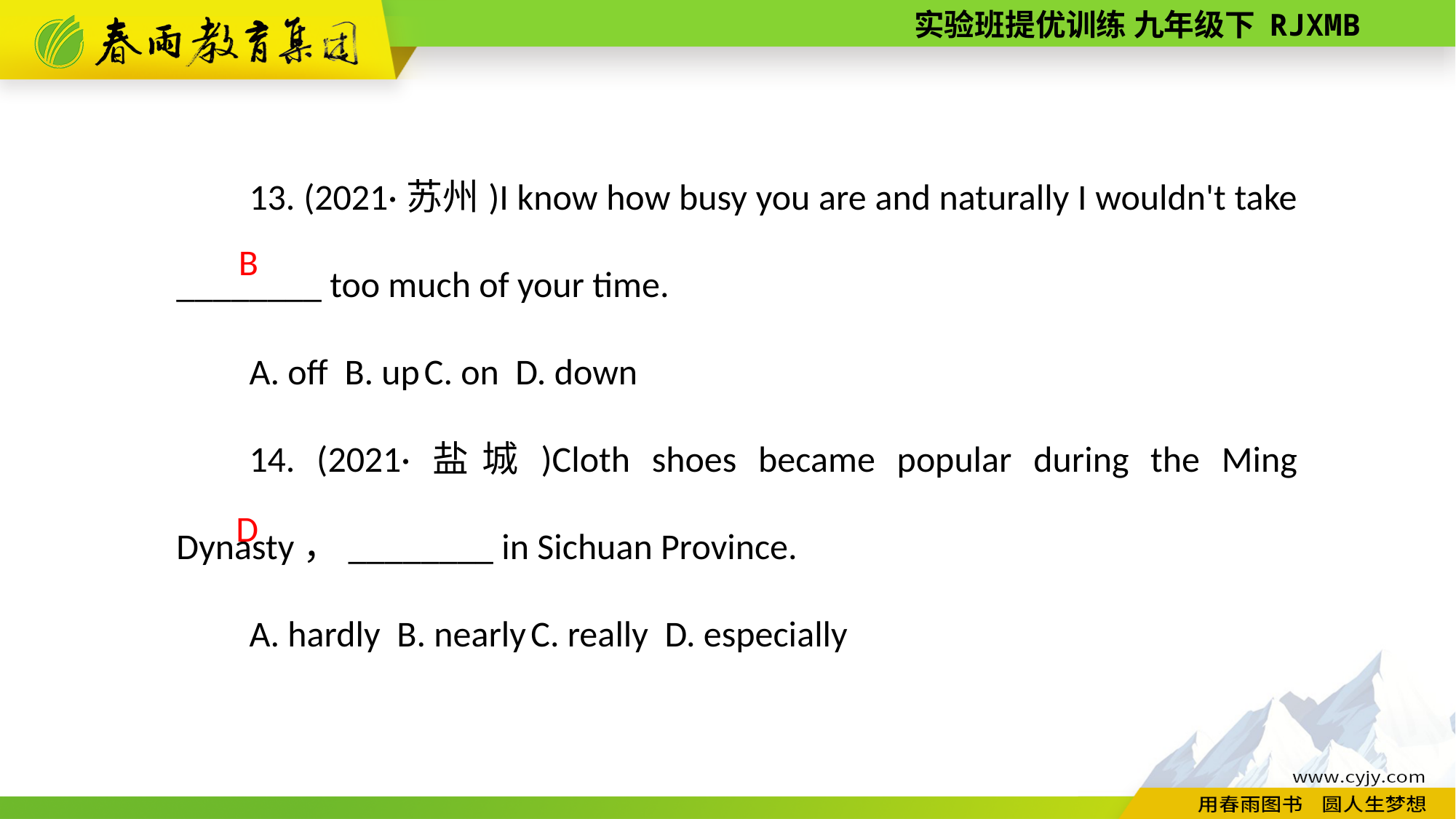

13. (2021·苏州)I know how busy you are and naturally I wouldn't take ________ too much of your time.
A. off  B. up C. on  D. down
14. (2021·盐城)Cloth shoes became popular during the Ming Dynasty，________ in Sichuan Province.
A. hardly  B. nearly C. really  D. especially
B
D